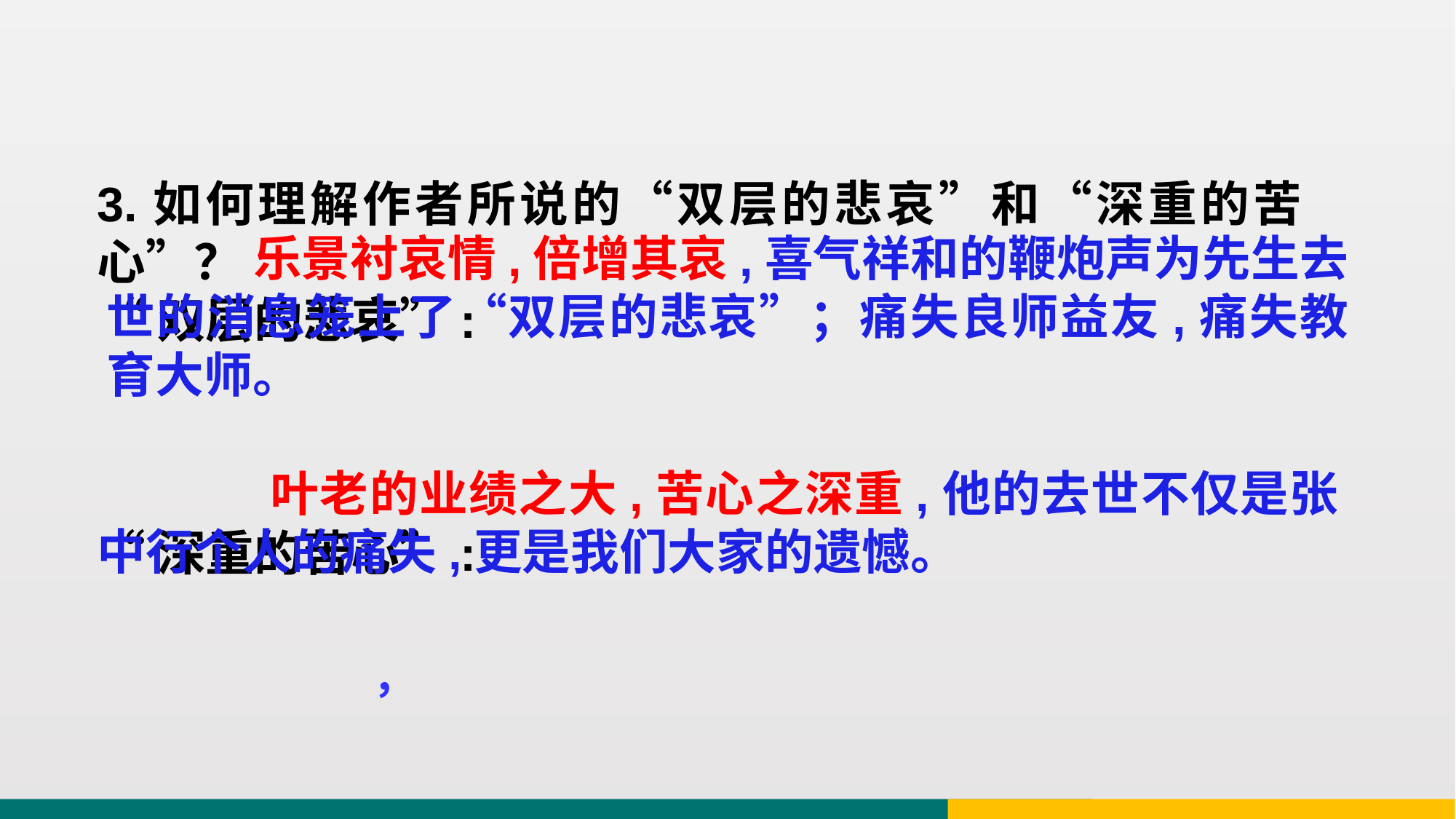

3.如何理解作者所说的“双层的悲哀”和“深重的苦心”？
“双层的悲哀”:

“深重的苦心”:
              乐景衬哀情,倍增其哀,喜气祥和的鞭炮声为先生去世的消息笼上了“双层的悲哀”；痛失良师益友,痛失教育大师。
               叶老的业绩之大,苦心之深重,他的去世不仅是张中行个人的痛失,更是我们大家的遗憾。
，